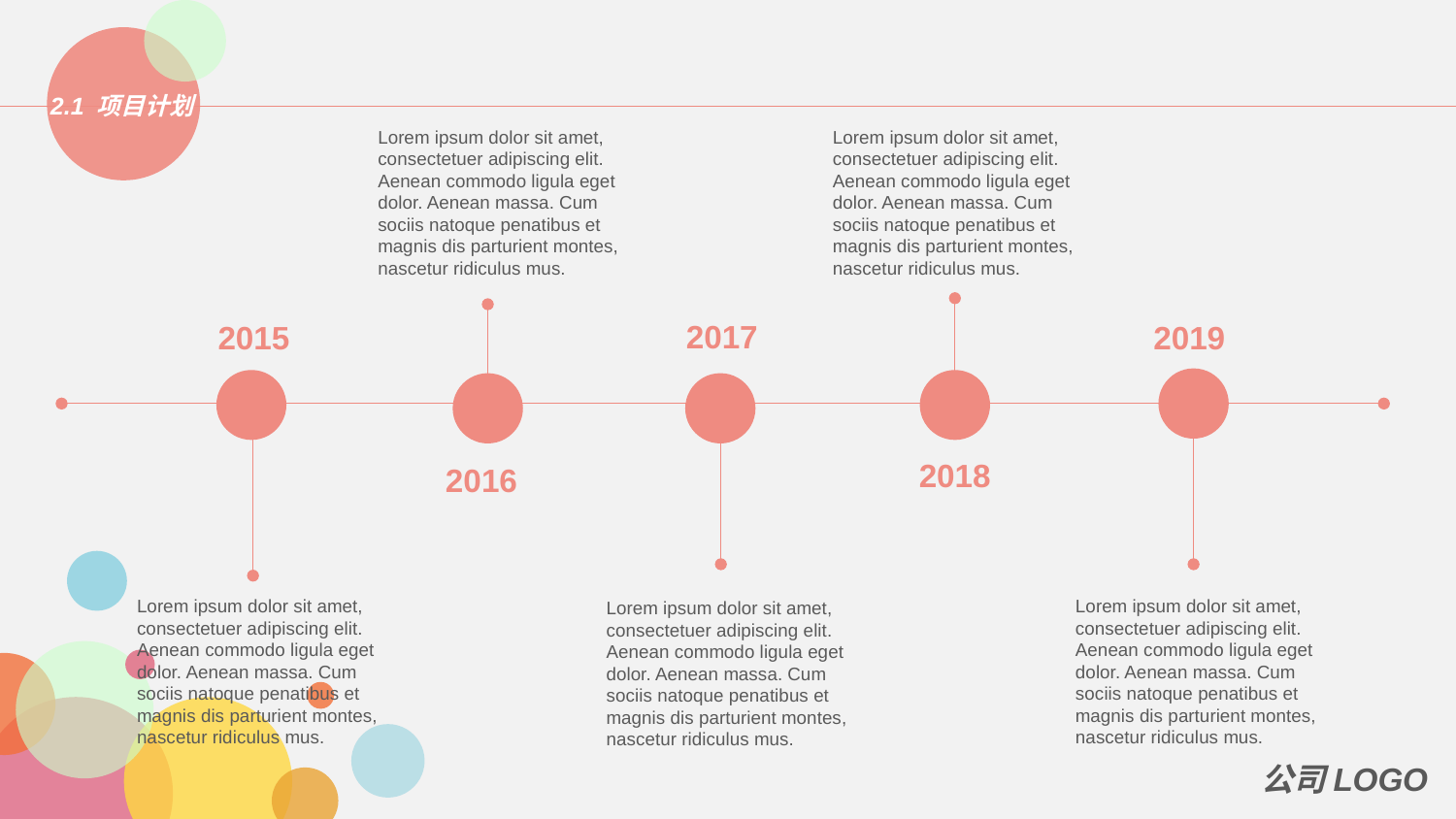

2.1 项目计划
Lorem ipsum dolor sit amet, consectetuer adipiscing elit. Aenean commodo ligula eget dolor. Aenean massa. Cum sociis natoque penatibus et magnis dis parturient montes, nascetur ridiculus mus.
Lorem ipsum dolor sit amet, consectetuer adipiscing elit. Aenean commodo ligula eget dolor. Aenean massa. Cum sociis natoque penatibus et magnis dis parturient montes, nascetur ridiculus mus.
2017
2015
2019

2018
2016
Lorem ipsum dolor sit amet, consectetuer adipiscing elit. Aenean commodo ligula eget dolor. Aenean massa. Cum sociis natoque penatibus et magnis dis parturient montes, nascetur ridiculus mus.
Lorem ipsum dolor sit amet, consectetuer adipiscing elit. Aenean commodo ligula eget dolor. Aenean massa. Cum sociis natoque penatibus et magnis dis parturient montes, nascetur ridiculus mus.
Lorem ipsum dolor sit amet, consectetuer adipiscing elit. Aenean commodo ligula eget dolor. Aenean massa. Cum sociis natoque penatibus et magnis dis parturient montes, nascetur ridiculus mus.